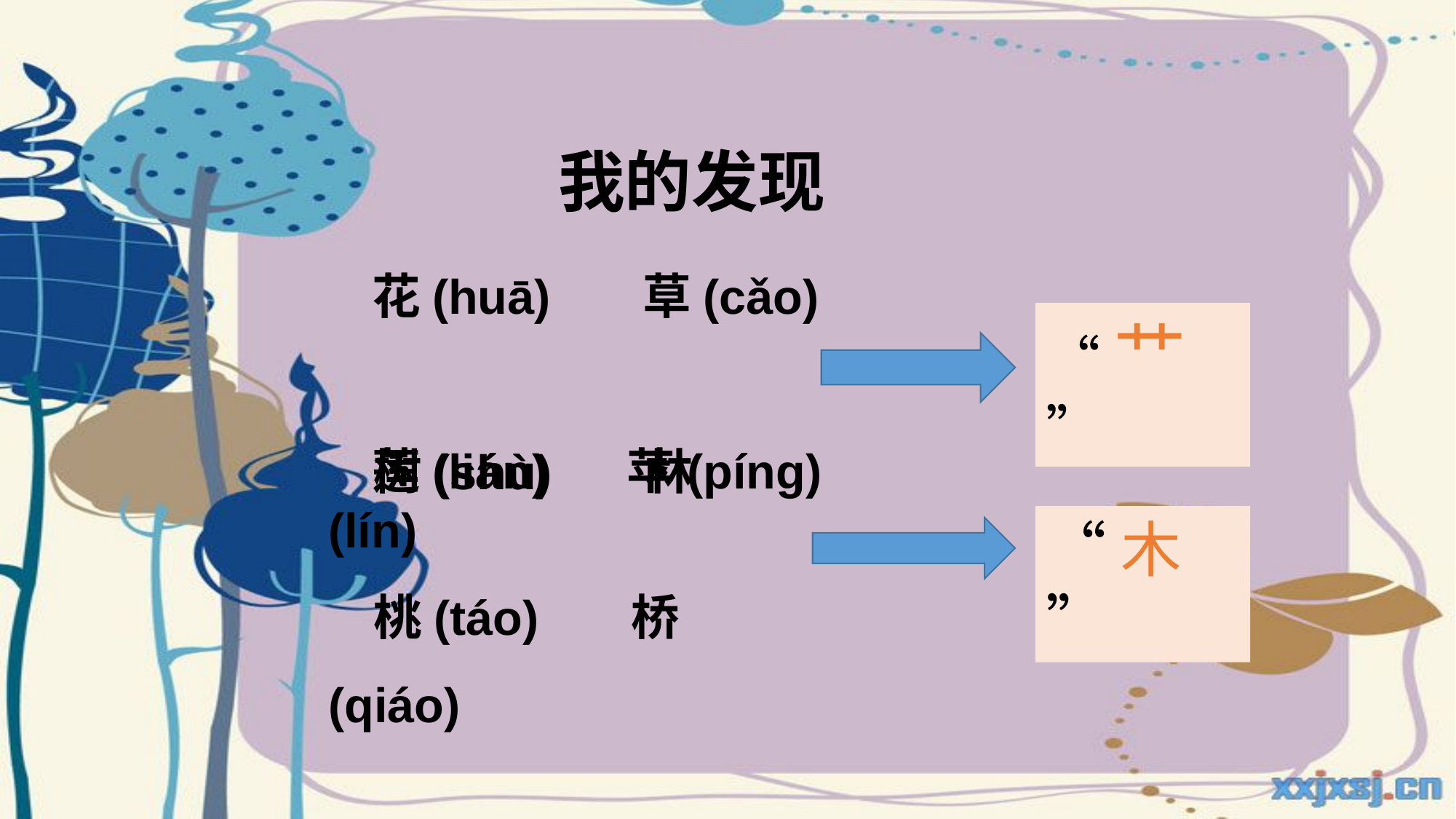

我的发现
花(huā)      草(cǎo)
莲(lián)     苹(píng)
“艹”

“木”
树(shù)      林(lín)
桃(táo)      桥(qiáo)